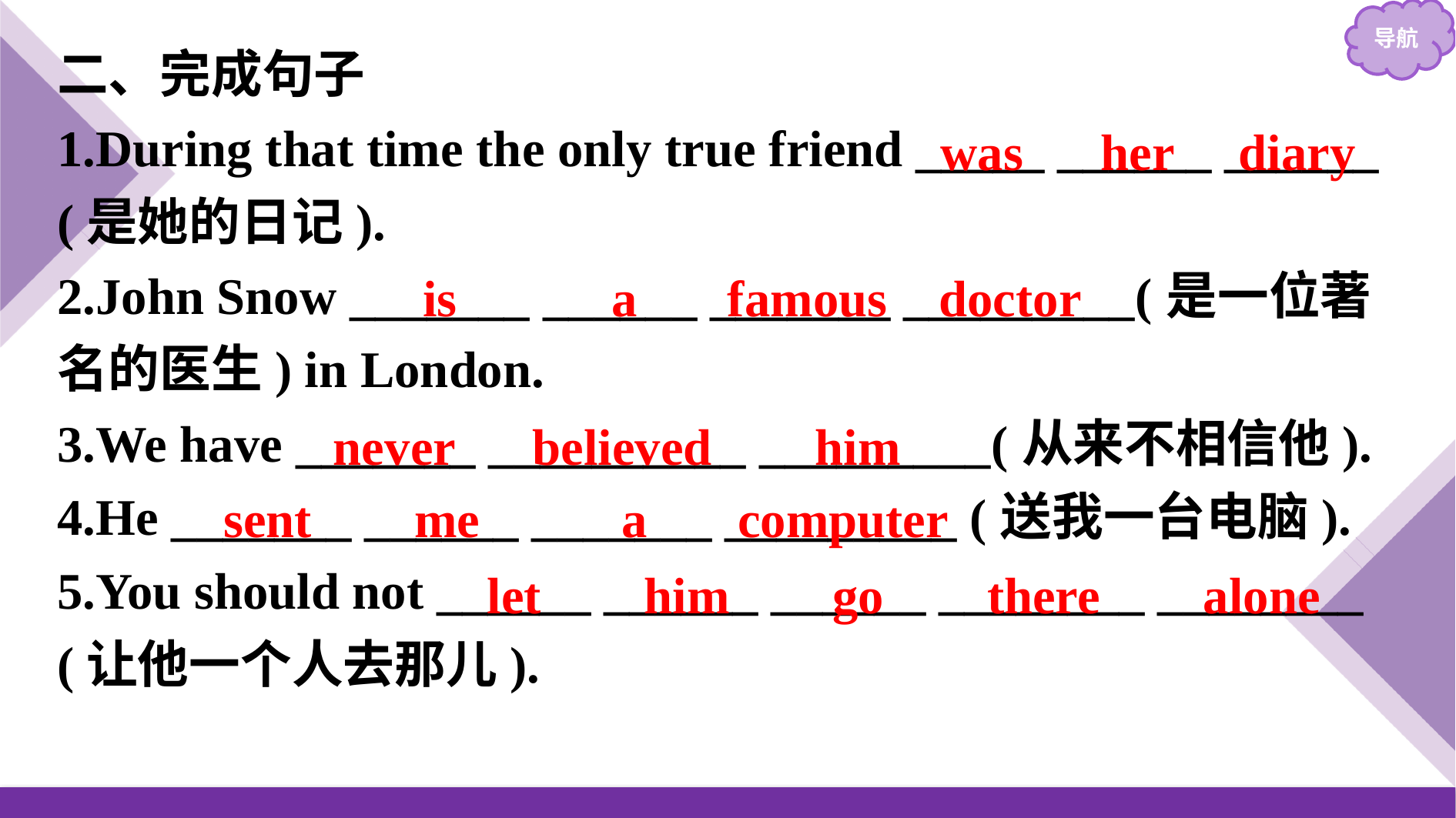

二、完成句子
1.During that time the only true friend _____ ______ ______ (是她的日记).
2.John Snow _______ ______ _______ _________(是一位著名的医生) in London.
3.We have _______ __________ _________(从来不相信他).
4.He _______ ______ _______ _________ (送我一台电脑).
5.You should not ______ ______ ______ ________ ________ (让他一个人去那儿).
was      her     diary
is            a       famous    doctor
never      believed        him
sent        me           a       computer
let        him        go        there        alone